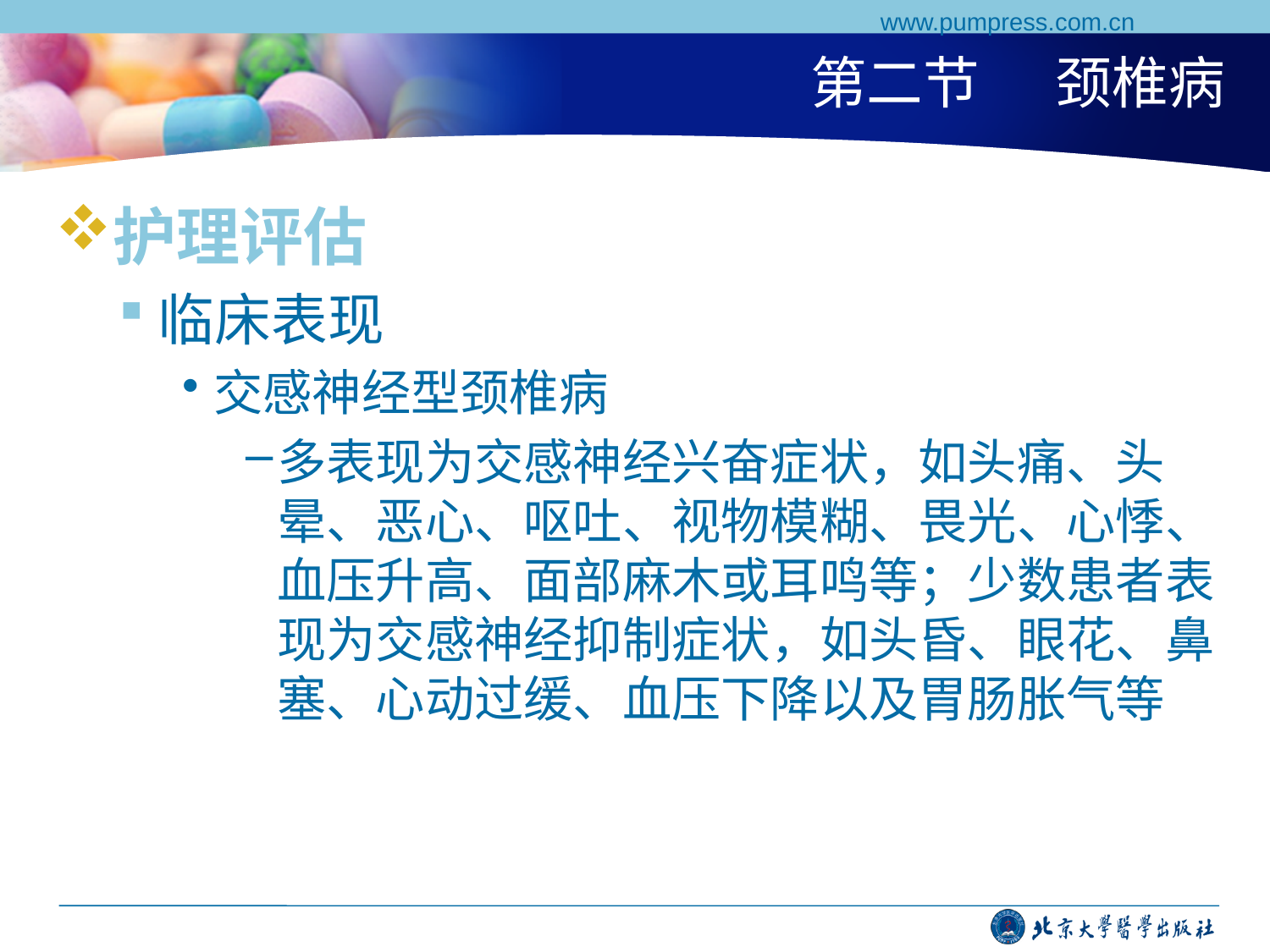

www.pumpress.com.cn
# 第二节      颈椎病
护理评估
临床表现
交感神经型颈椎病
多表现为交感神经兴奋症状，如头痛、头晕、恶心、呕吐、视物模糊、畏光、心悸、血压升高、面部麻木或耳鸣等；少数患者表现为交感神经抑制症状，如头昏、眼花、鼻塞、心动过缓、血压下降以及胃肠胀气等